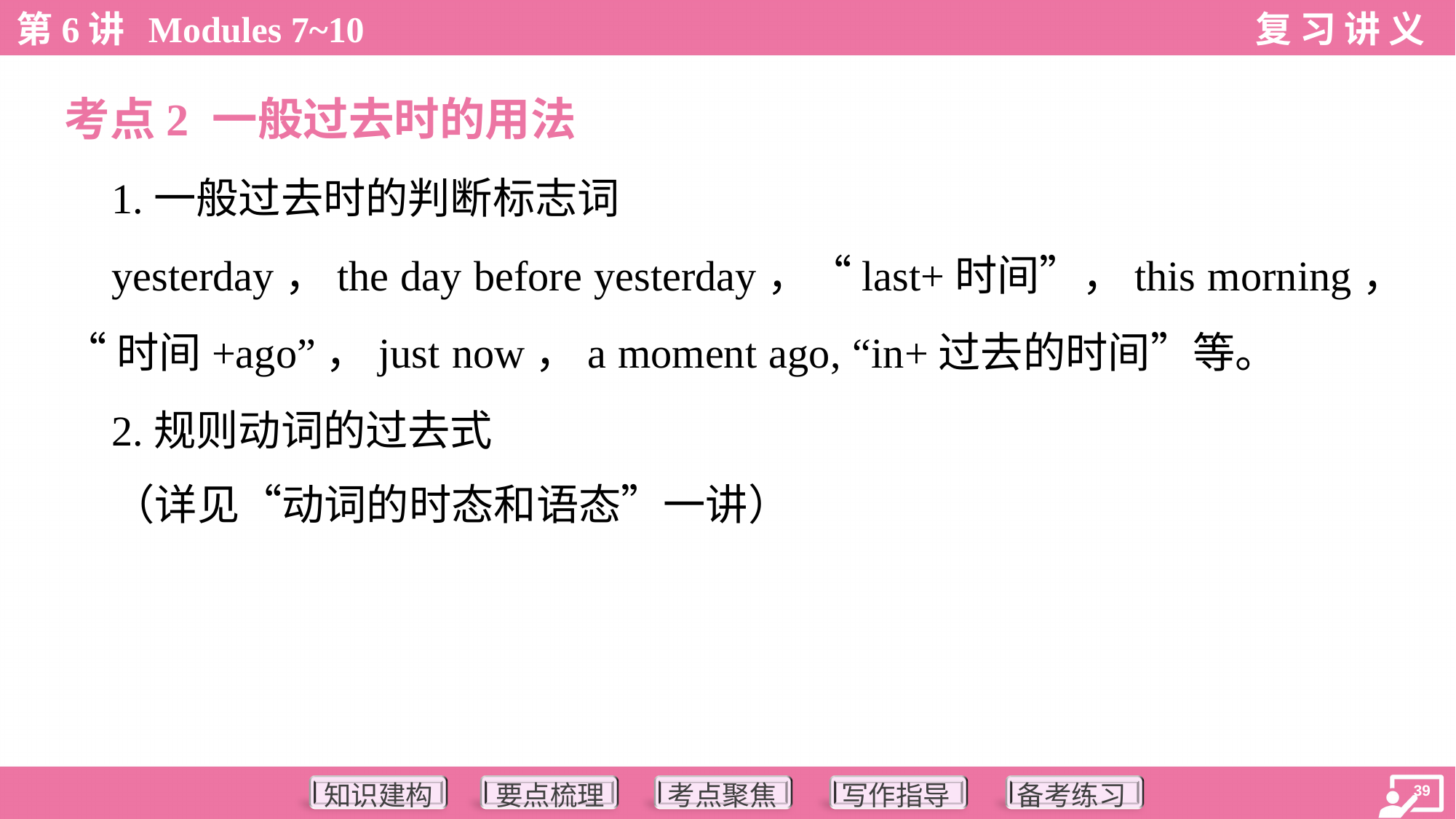

考点2 一般过去时的用法
    1.一般过去时的判断标志词
    yesterday，the day before yesterday，“last+时间”，this morning，
“时间+ago”，just now，a moment ago, “in+过去的时间”等。
    2.规则动词的过去式
    （详见“动词的时态和语态”一讲）